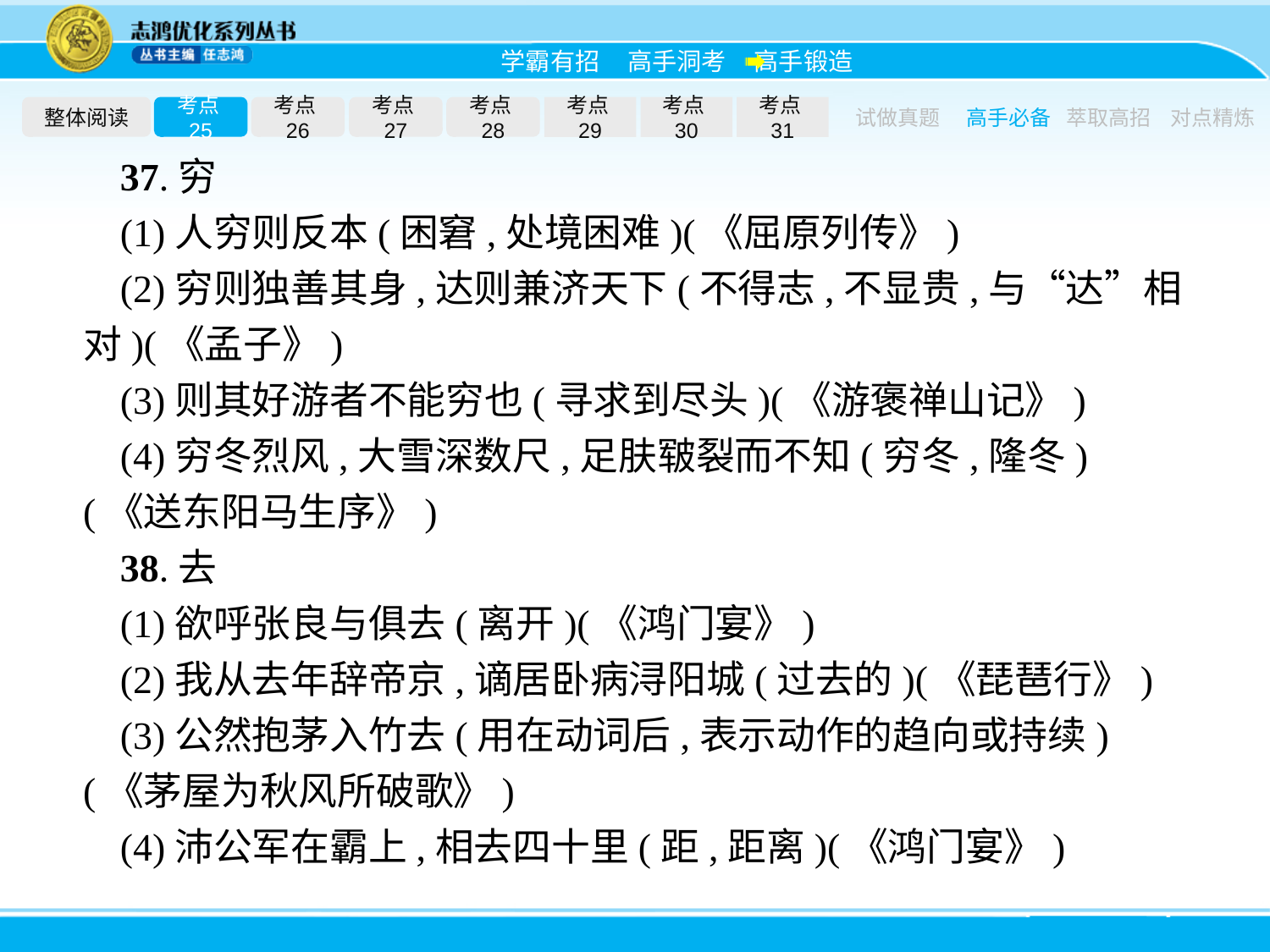

整体阅读
考点25
考点26
考点27
考点28
考点29
考点30
考点31
试做真题
高手必备
萃取高招
对点精炼
37.穷
(1)人穷则反本(困窘,处境困难)(《屈原列传》)
(2)穷则独善其身,达则兼济天下(不得志,不显贵,与“达”相对)(《孟子》)
(3)则其好游者不能穷也(寻求到尽头)(《游褒禅山记》)
(4)穷冬烈风,大雪深数尺,足肤皲裂而不知(穷冬,隆冬)(《送东阳马生序》)
38.去
(1)欲呼张良与俱去(离开)(《鸿门宴》)
(2)我从去年辞帝京,谪居卧病浔阳城(过去的)(《琵琶行》)
(3)公然抱茅入竹去(用在动词后,表示动作的趋向或持续)(《茅屋为秋风所破歌》)
(4)沛公军在霸上,相去四十里(距,距离)(《鸿门宴》)